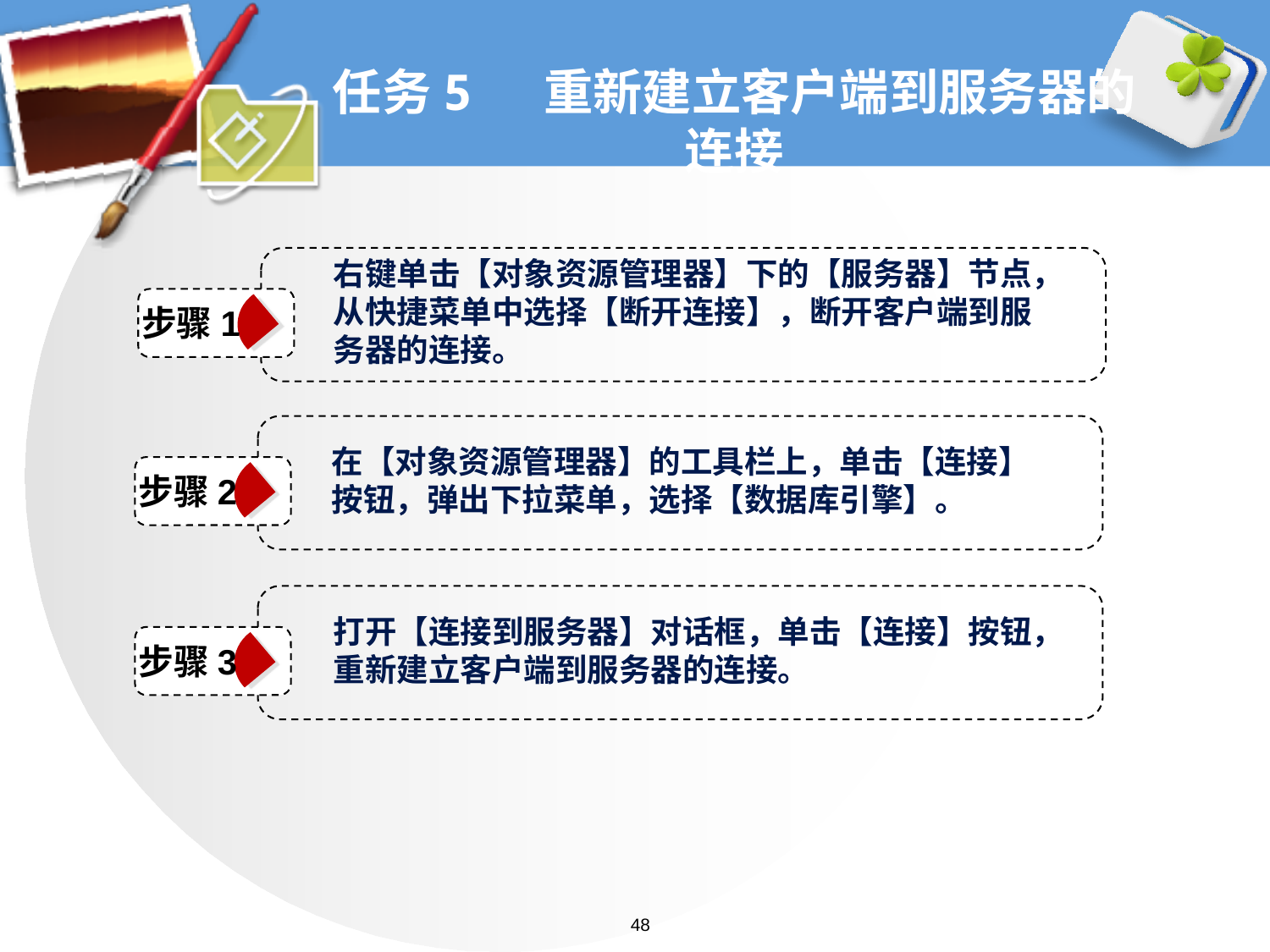

# 任务5  重新建立客户端到服务器的连接
右键单击【对象资源管理器】下的【服务器】节点，从快捷菜单中选择【断开连接】，断开客户端到服务器的连接。

步骤1

在【对象资源管理器】的工具栏上，单击【连接】按钮，弹出下拉菜单，选择【数据库引擎】。

步骤2

打开【连接到服务器】对话框，单击【连接】按钮，重新建立客户端到服务器的连接。

步骤3

48